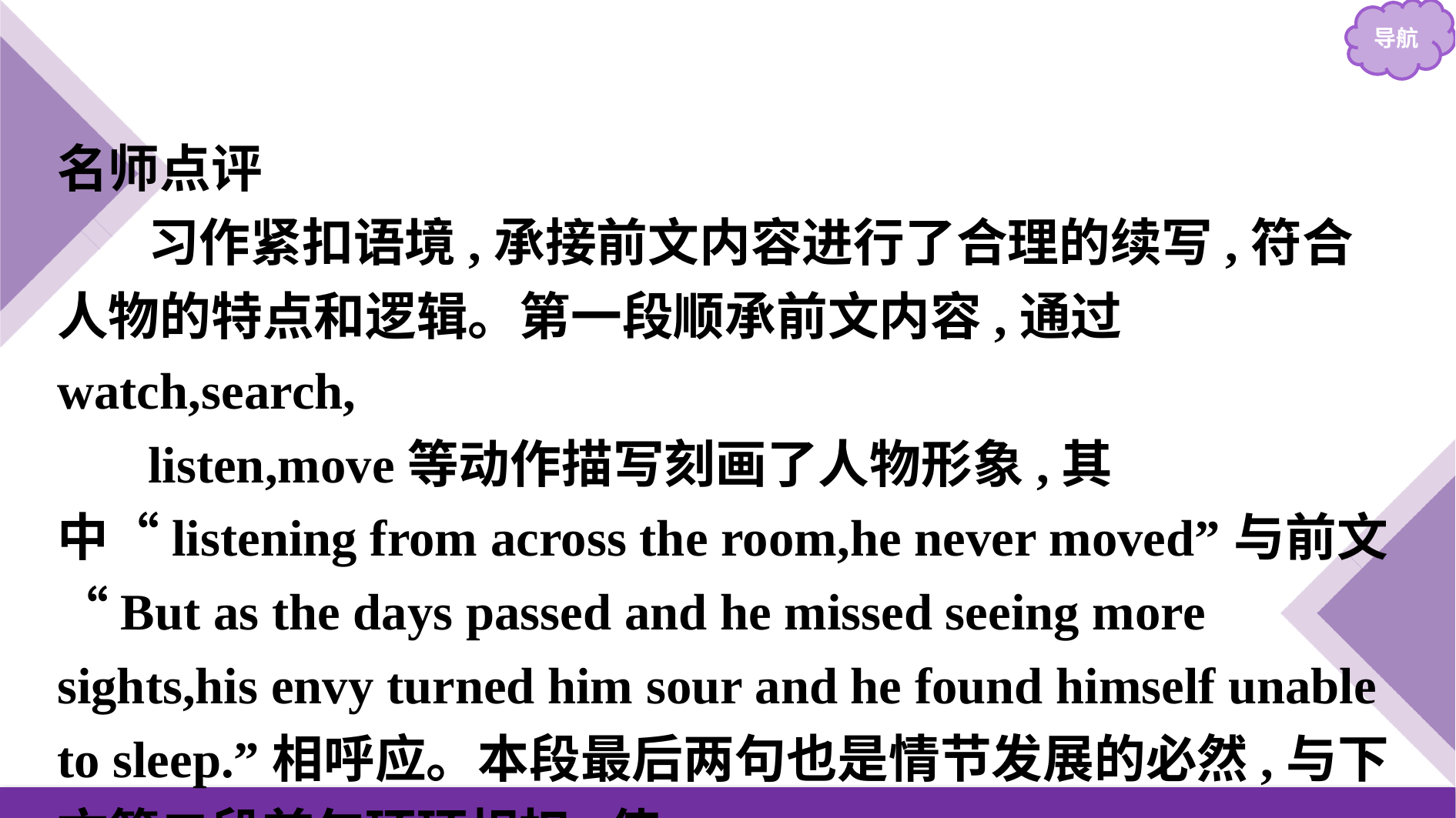

名师点评
习作紧扣语境,承接前文内容进行了合理的续写,符合人物的特点和逻辑。第一段顺承前文内容,通过watch,search,
listen,move等动作描写刻画了人物形象,其中“listening from across the room,he never moved”与前文“But as the days passed and he missed seeing more sights,his envy turned him sour and he found himself unable to sleep.”相呼应。本段最后两句也是情节发展的必然,与下文第二段首句环环相扣,使